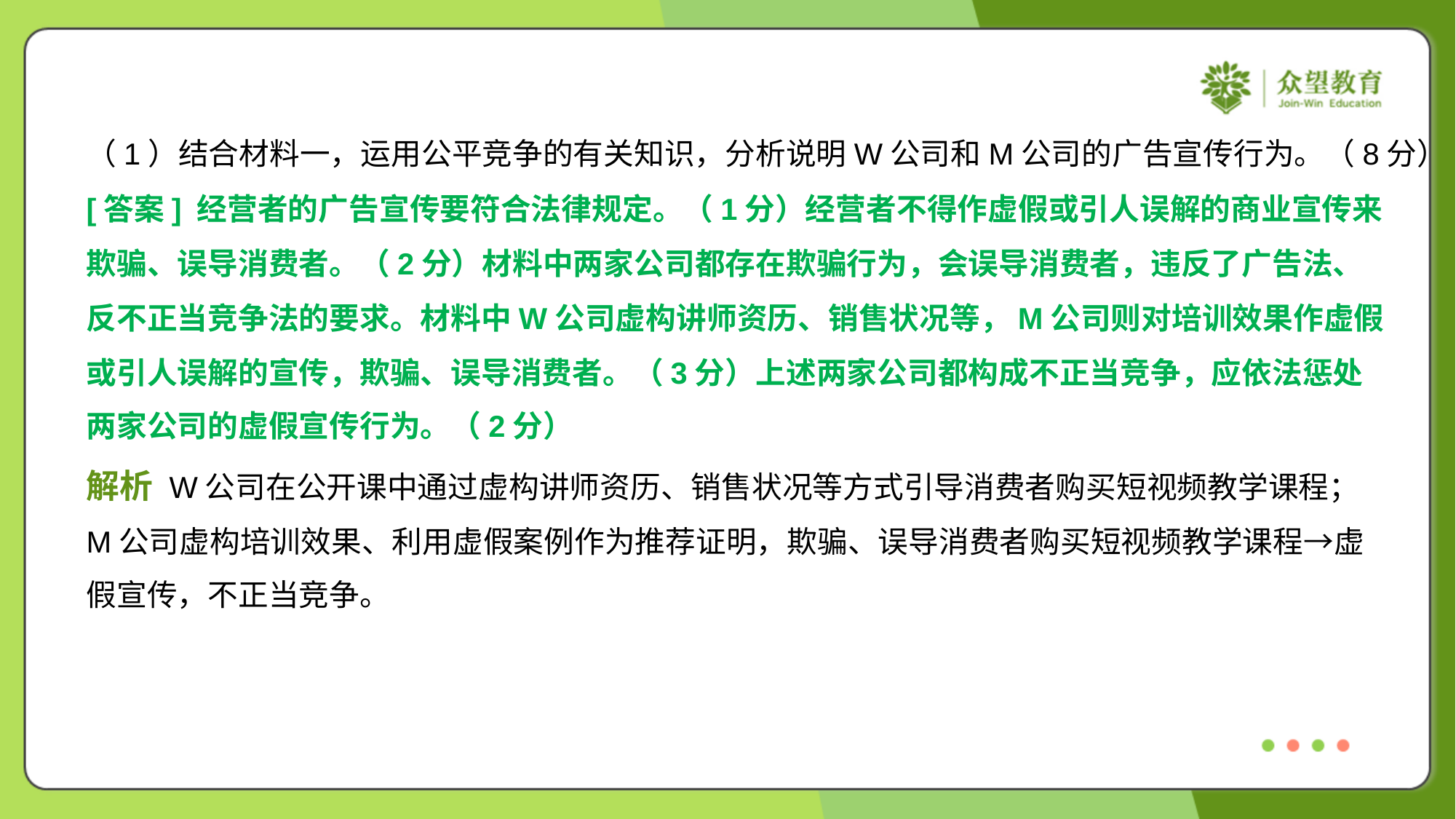

（1）结合材料一，运用公平竞争的有关知识，分析说明W公司和M公司的广告宣传行为。（8分）
[答案] 经营者的广告宣传要符合法律规定。（1分）经营者不得作虚假或引人误解的商业宣传来
欺骗、误导消费者。（2分）材料中两家公司都存在欺骗行为，会误导消费者，违反了广告法、
反不正当竞争法的要求。材料中W公司虚构讲师资历、销售状况等，M公司则对培训效果作虚假
或引人误解的宣传，欺骗、误导消费者。（3分）上述两家公司都构成不正当竞争，应依法惩处
两家公司的虚假宣传行为。（2分）
解析 W公司在公开课中通过虚构讲师资历、销售状况等方式引导消费者购买短视频教学课程；
M公司虚构培训效果、利用虚假案例作为推荐证明，欺骗、误导消费者购买短视频教学课程→虚
假宣传，不正当竞争。